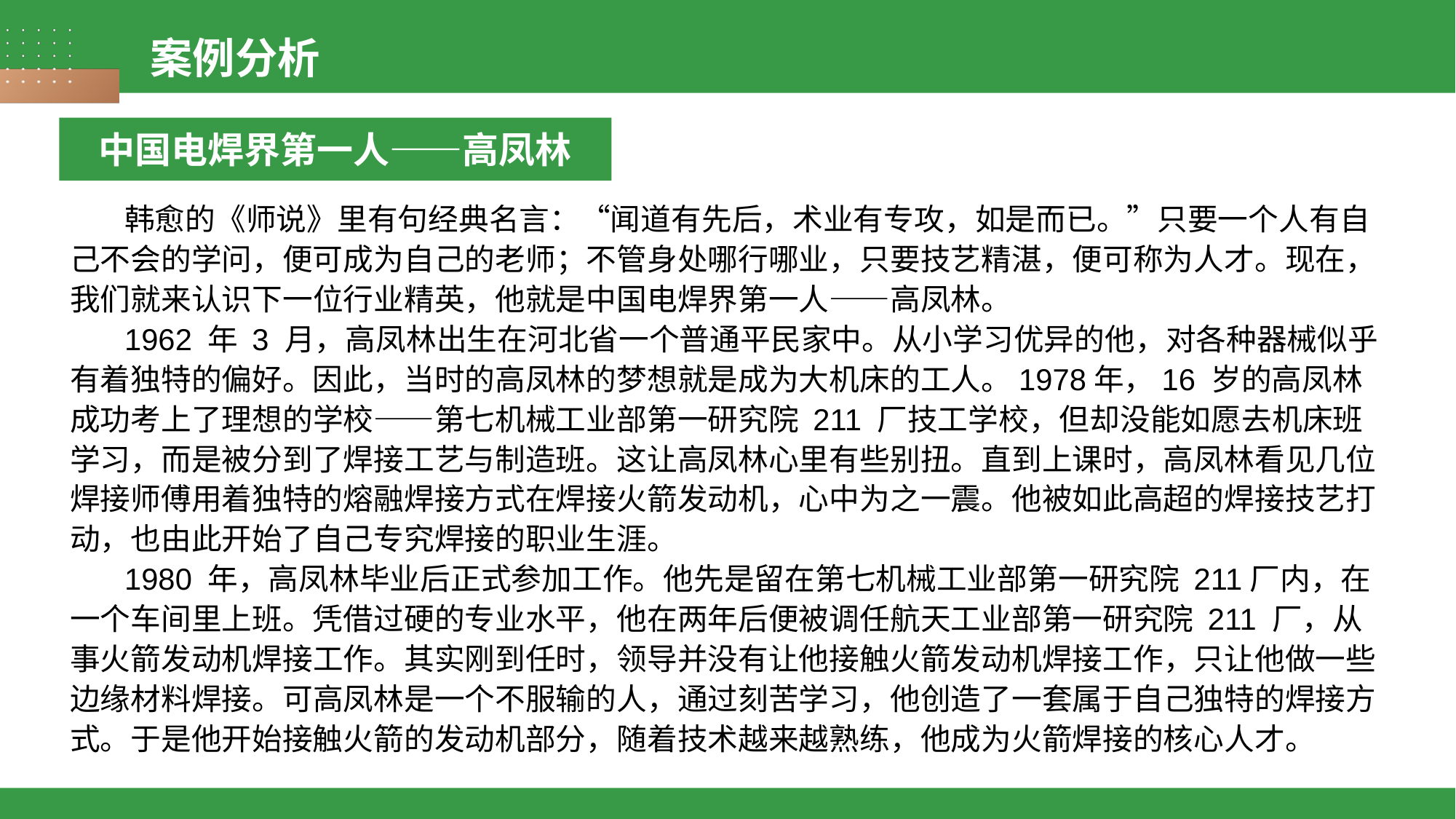

案例分析
中国电焊界第一人——高凤林
韩愈的《师说》里有句经典名言：“闻道有先后，术业有专攻，如是而已。”只要一个人有自己不会的学问，便可成为自己的老师；不管身处哪行哪业，只要技艺精湛，便可称为人才。现在，我们就来认识下一位行业精英，他就是中国电焊界第一人——高凤林。
1962 年 3 月，高凤林出生在河北省一个普通平民家中。从小学习优异的他，对各种器械似乎有着独特的偏好。因此，当时的高凤林的梦想就是成为大机床的工人。1978年，16 岁的高凤林成功考上了理想的学校——第七机械工业部第一研究院 211 厂技工学校，但却没能如愿去机床班学习，而是被分到了焊接工艺与制造班。这让高凤林心里有些别扭。直到上课时，高凤林看见几位焊接师傅用着独特的熔融焊接方式在焊接火箭发动机，心中为之一震。他被如此高超的焊接技艺打动，也由此开始了自己专究焊接的职业生涯。
1980 年，高凤林毕业后正式参加工作。他先是留在第七机械工业部第一研究院 211厂内，在一个车间里上班。凭借过硬的专业水平，他在两年后便被调任航天工业部第一研究院 211 厂，从事火箭发动机焊接工作。其实刚到任时，领导并没有让他接触火箭发动机焊接工作，只让他做一些边缘材料焊接。可高凤林是一个不服输的人，通过刻苦学习，他创造了一套属于自己独特的焊接方式。于是他开始接触火箭的发动机部分，随着技术越来越熟练，他成为火箭焊接的核心人才。